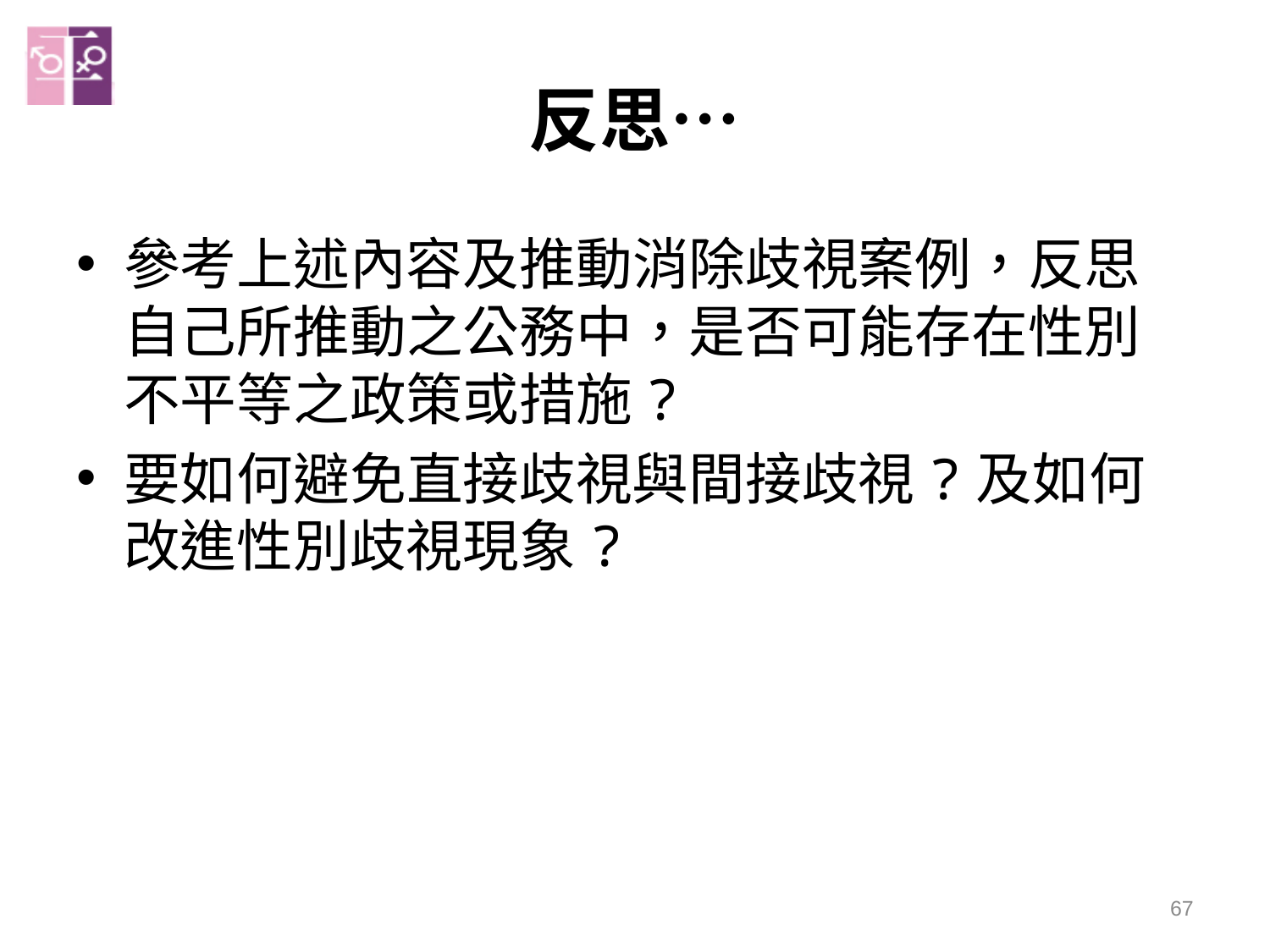

# 反思…
參考上述內容及推動消除歧視案例，反思自己所推動之公務中，是否可能存在性別不平等之政策或措施?
要如何避免直接歧視與間接歧視?及如何改進性別歧視現象?

67